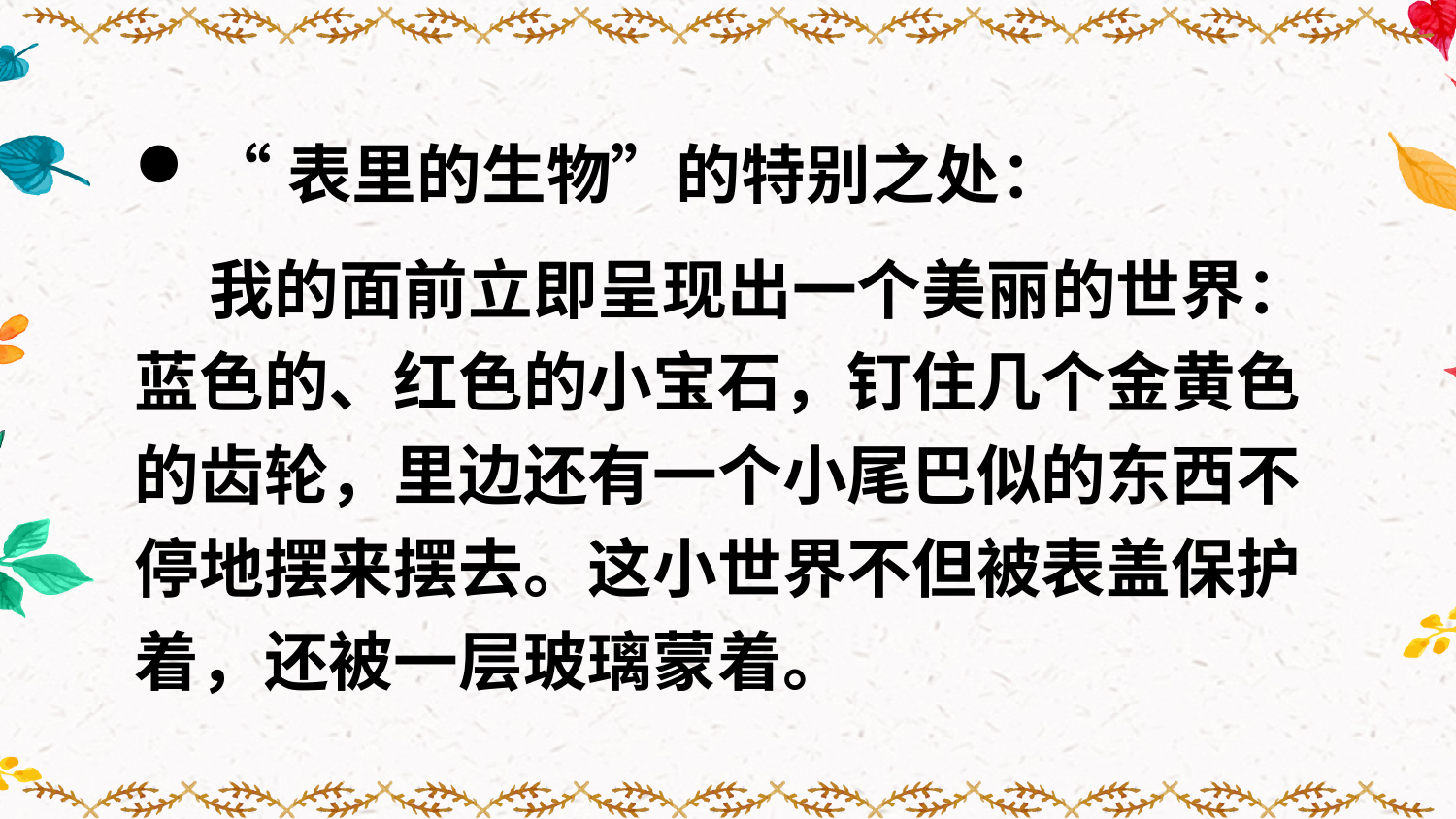

“表里的生物”的特别之处：
    我的面前立即呈现出一个美丽的世界：蓝色的、红色的小宝石，钉住几个金黄色的齿轮，里边还有一个小尾巴似的东西不停地摆来摆去。这小世界不但被表盖保护着，还被一层玻璃蒙着。